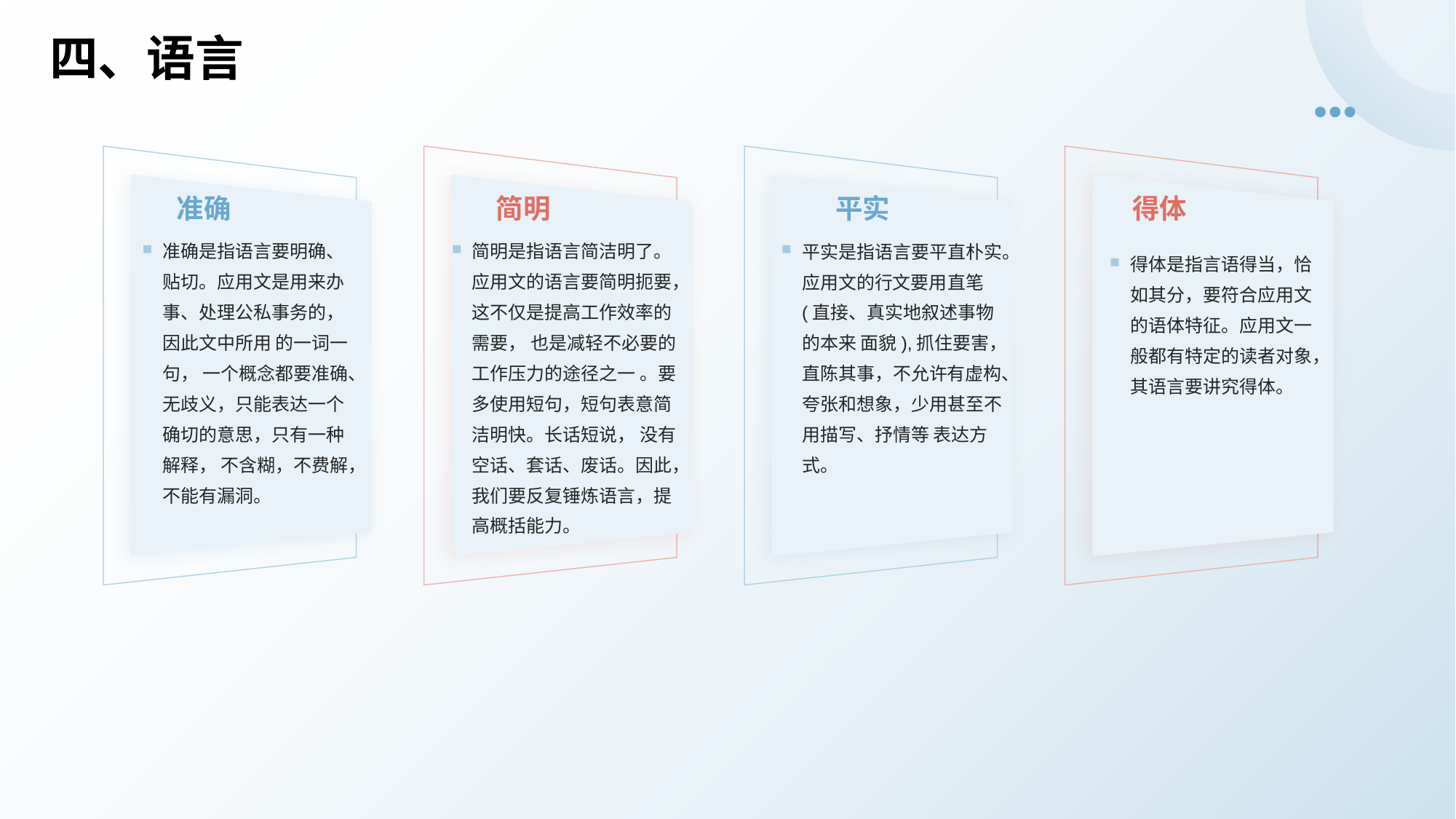

# 四、语言

准确
简明
  平实
得体
准确是指语言要明确、贴切。应用文是用来办事、处理公私事务的，因此文中所用 的一词一句， 一个概念都要准确、无歧义，只能表达一个确切的意思，只有一种解释， 不含糊，不费解，不能有漏洞。
简明是指语言简洁明了。应用文的语言要简明扼要，这不仅是提高工作效率的需要， 也是减轻不必要的工作压力的途径之一 。要多使用短句，短句表意简洁明快。长话短说， 没有空话、套话、废话。因此，我们要反复锤炼语言，提高概括能力。
平实是指语言要平直朴实。应用文的行文要用直笔(直接、真实地叙述事物的本来 面貌),抓住要害，直陈其事，不允许有虚构、夸张和想象，少用甚至不用描写、抒情等 表达方式。
得体是指言语得当，恰如其分，要符合应用文的语体特征。应用文一般都有特定的读者对象，其语言要讲究得体。